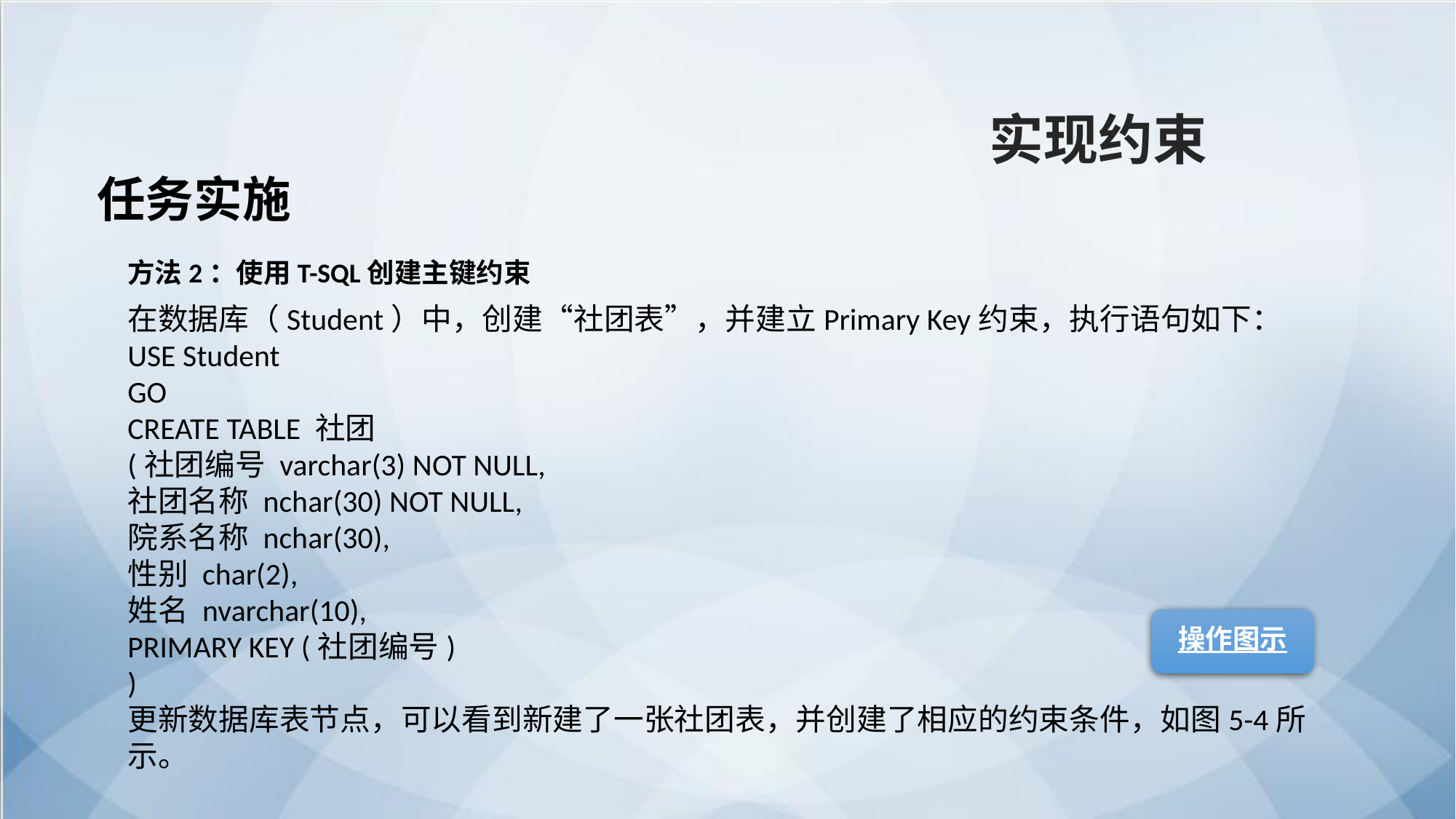

实现约束
任务实施
方法2：使用T-SQL创建主键约束
在数据库（Student）中，创建“社团表”，并建立Primary Key约束，执行语句如下：
USE Student
GO
CREATE TABLE 社团
(社团编号 varchar(3) NOT NULL,
社团名称 nchar(30) NOT NULL,
院系名称 nchar(30),
性别 char(2),
姓名 nvarchar(10),
PRIMARY KEY (社团编号)
)
更新数据库表节点，可以看到新建了一张社团表，并创建了相应的约束条件，如图5-4所示。
操作图示